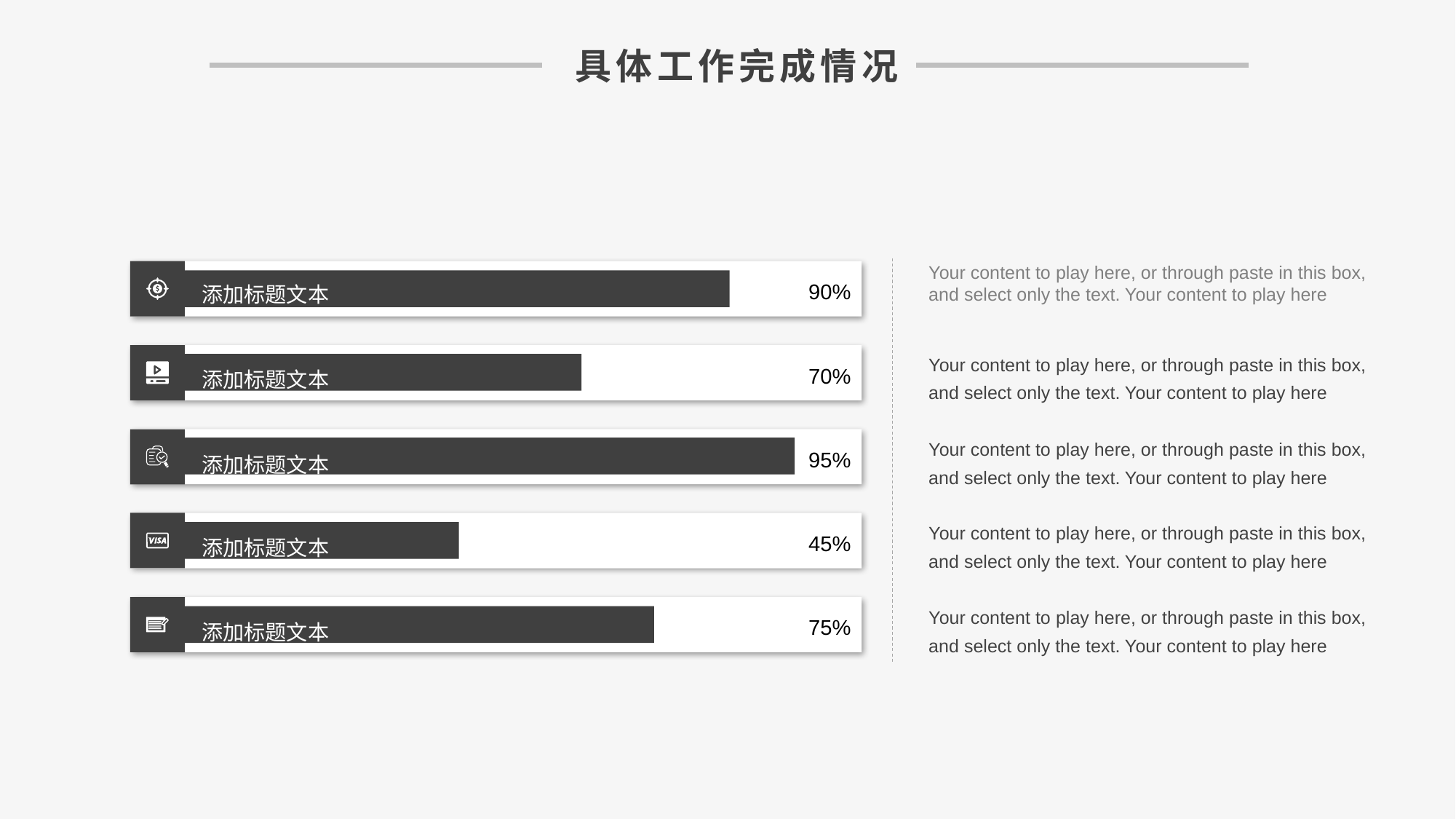

具体工作完成情况
Your content to play here, or through paste in this box, and select only the text. Your content to play here
90%

70%

95%

45%

75%

添加标题文本
Your content to play here, or through paste in this box, and select only the text. Your content to play here
添加标题文本
Your content to play here, or through paste in this box, and select only the text. Your content to play here
添加标题文本
Your content to play here, or through paste in this box, and select only the text. Your content to play here
添加标题文本
Your content to play here, or through paste in this box, and select only the text. Your content to play here
添加标题文本